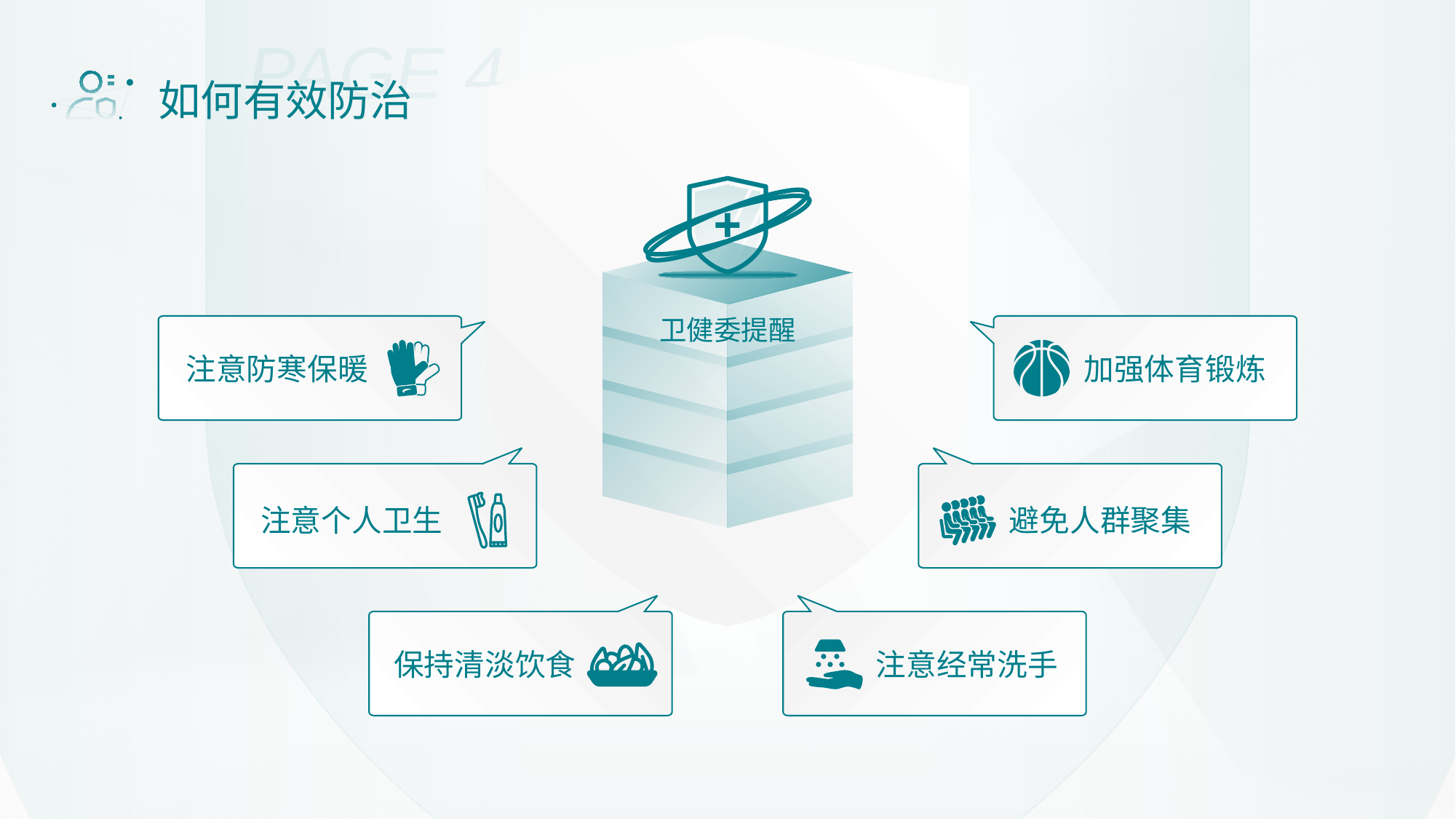

PAGE 4

如何有效防治

注意防寒保暖

加强体育锻炼

卫健委提醒

避免人群聚集

注意个人卫生

注意经常洗手

保持清淡饮食